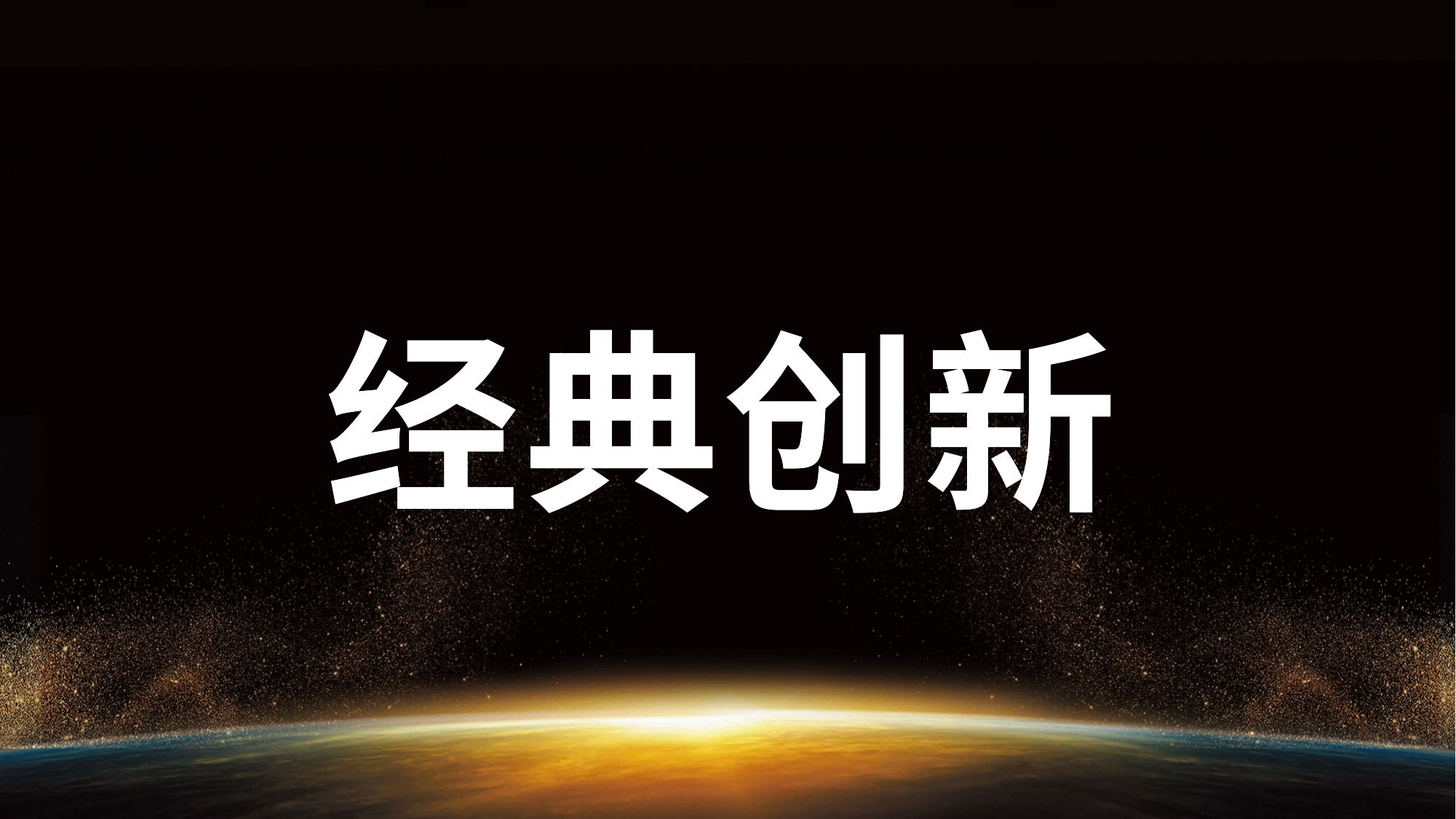

经
经
典
典
创
创
新
新